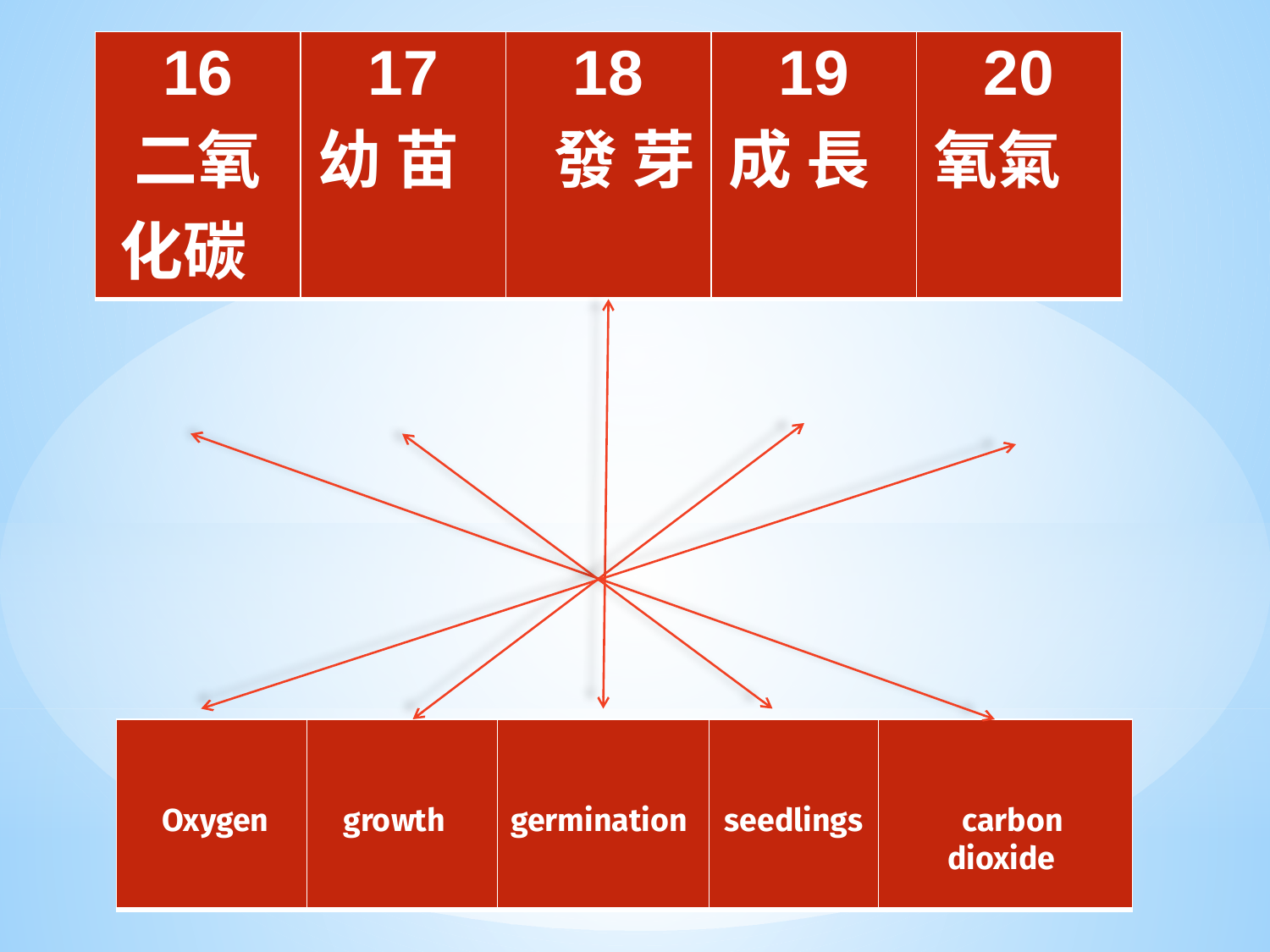

| 16 二氧化碳 | 17 幼 苗 | 18 發 芽 | 19 成 長 | 20 氧氣 |
| --- | --- | --- | --- | --- |
| Oxygen | growth | germination | seedlings | carbon dioxide |
| --- | --- | --- | --- | --- |